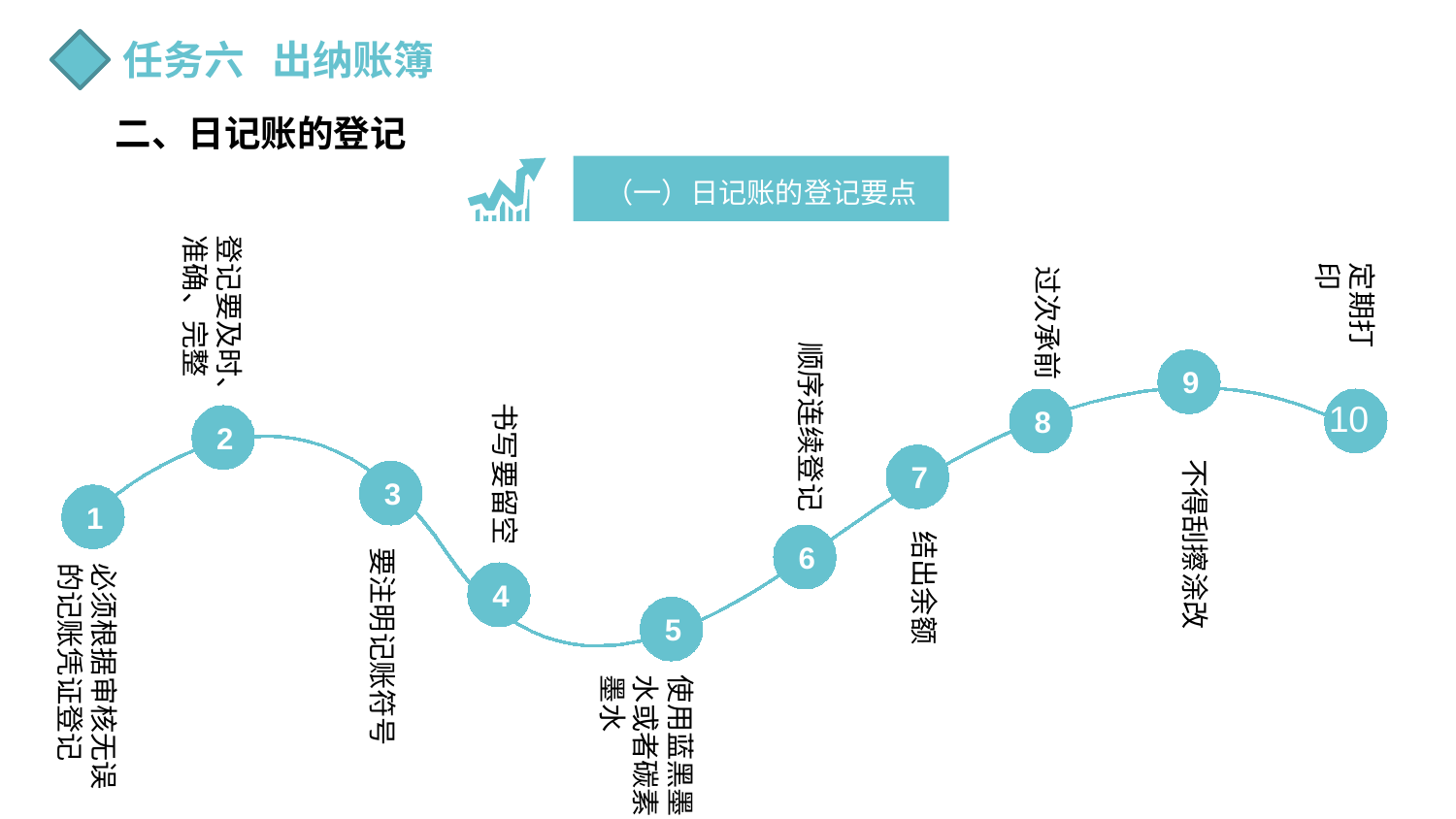

任务六   出纳账簿

二、日记账的登记
（一）日记账的登记要点

登记要及时、准确、完整
定期打印
过次承前
顺序连续登记

9

10

书写要留空

8

2

7
不得刮擦涂改

3

1
结出余额

6
要注明记账符号
必须根据审核无误的记账凭证登记

4

5
使用蓝黑墨水或者碳素墨水